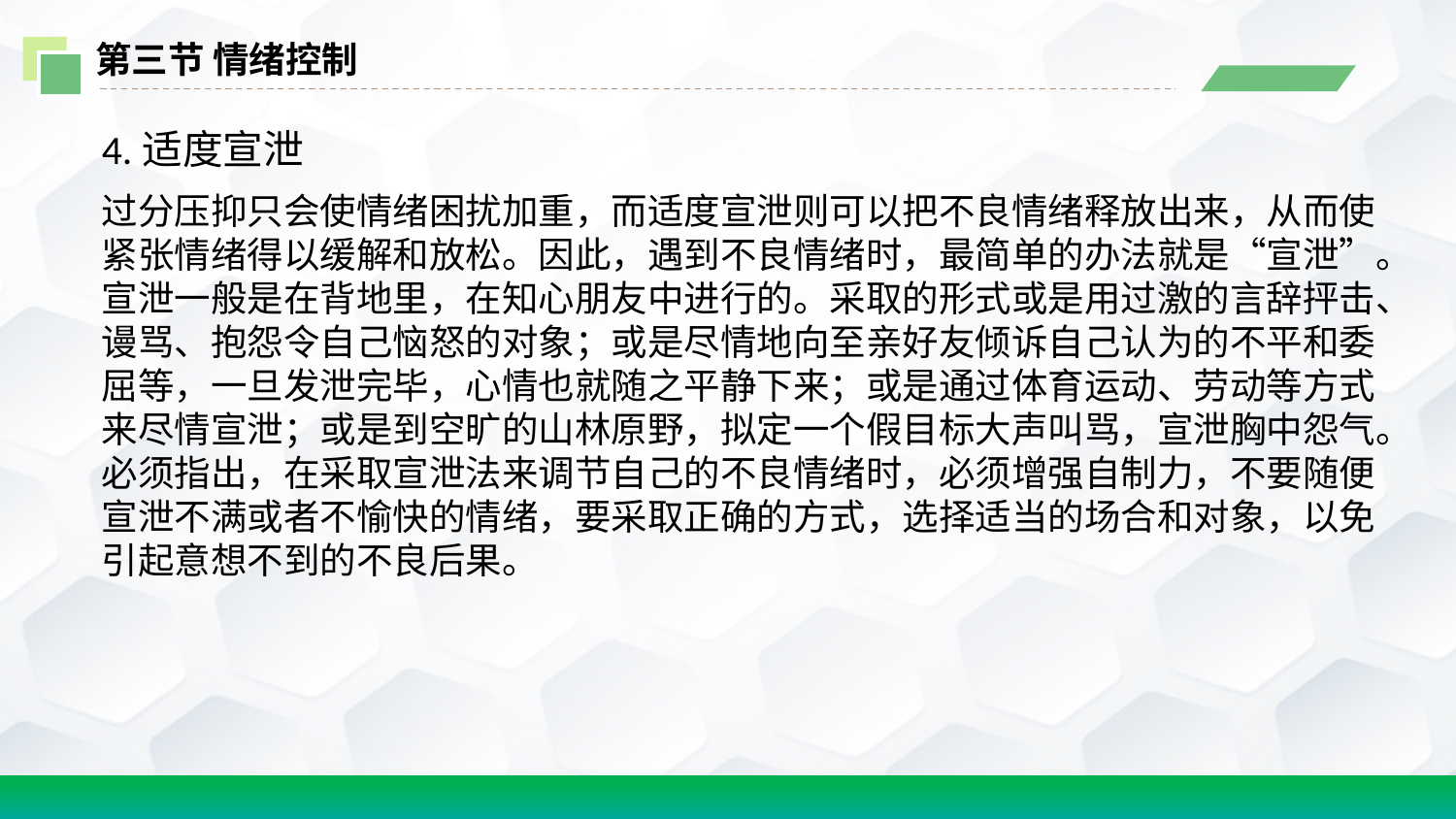

第三节 情绪控制
4.适度宣泄
过分压抑只会使情绪困扰加重，而适度宣泄则可以把不良情绪释放出来，从而使紧张情绪得以缓解和放松。因此，遇到不良情绪时，最简单的办法就是“宣泄”。宣泄一般是在背地里，在知心朋友中进行的。采取的形式或是用过激的言辞抨击、谩骂、抱怨令自己恼怒的对象；或是尽情地向至亲好友倾诉自己认为的不平和委屈等，一旦发泄完毕，心情也就随之平静下来；或是通过体育运动、劳动等方式来尽情宣泄；或是到空旷的山林原野，拟定一个假目标大声叫骂，宣泄胸中怨气。必须指出，在采取宣泄法来调节自己的不良情绪时，必须增强自制力，不要随便宣泄不满或者不愉快的情绪，要采取正确的方式，选择适当的场合和对象，以免引起意想不到的不良后果。